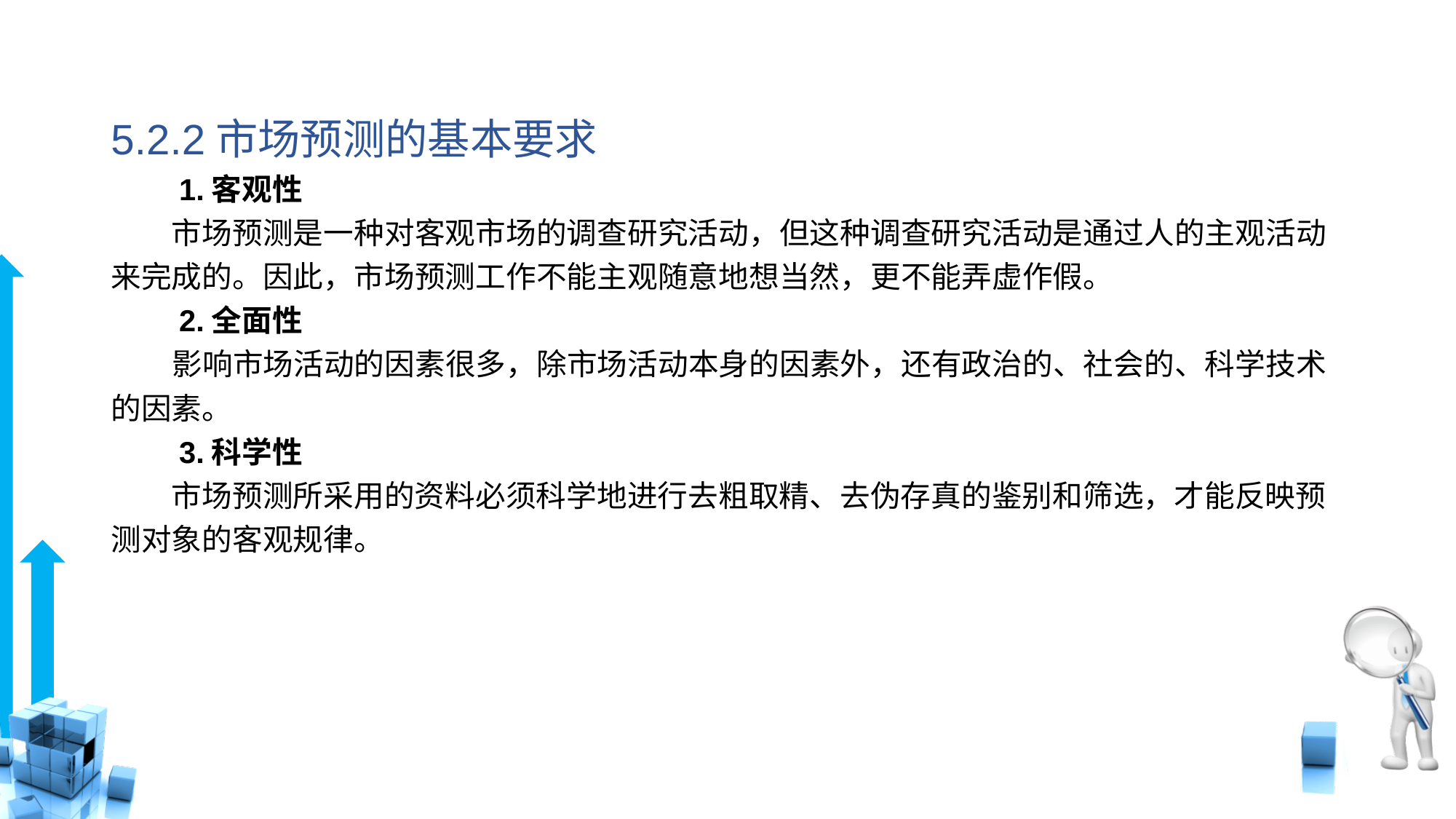

# 5.2.2市场预测的基本要求
　　1.客观性
　　市场预测是一种对客观市场的调查研究活动，但这种调查研究活动是通过人的主观活动来完成的。因此，市场预测工作不能主观随意地想当然，更不能弄虚作假。
　　2.全面性
        影响市场活动的因素很多，除市场活动本身的因素外，还有政治的、社会的、科学技术的因素。
　　3.科学性
　　市场预测所采用的资料必须科学地进行去粗取精、去伪存真的鉴别和筛选，才能反映预测对象的客观规律。